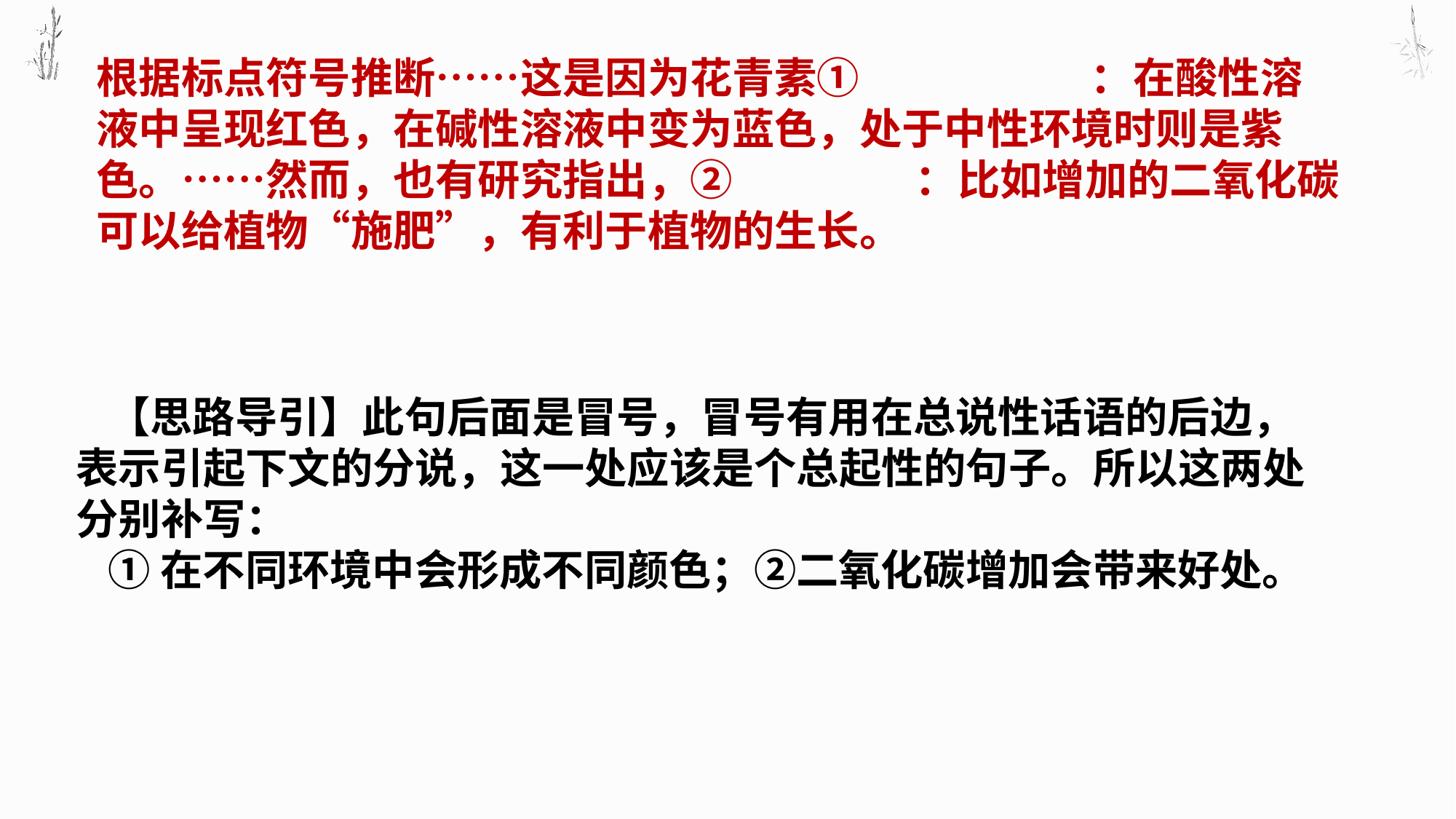

根据标点符号推断……这是因为花青素①                        ：在酸性溶液中呈现红色，在碱性溶液中变为蓝色，处于中性环境时则是紫色。……然而，也有研究指出，②                   ：比如增加的二氧化碳可以给植物“施肥”，有利于植物的生长。

【思路导引】此句后面是冒号，冒号有用在总说性话语的后边，表示引起下文的分说，这一处应该是个总起性的句子。所以这两处分别补写：
①在不同环境中会形成不同颜色；②二氧化碳增加会带来好处。